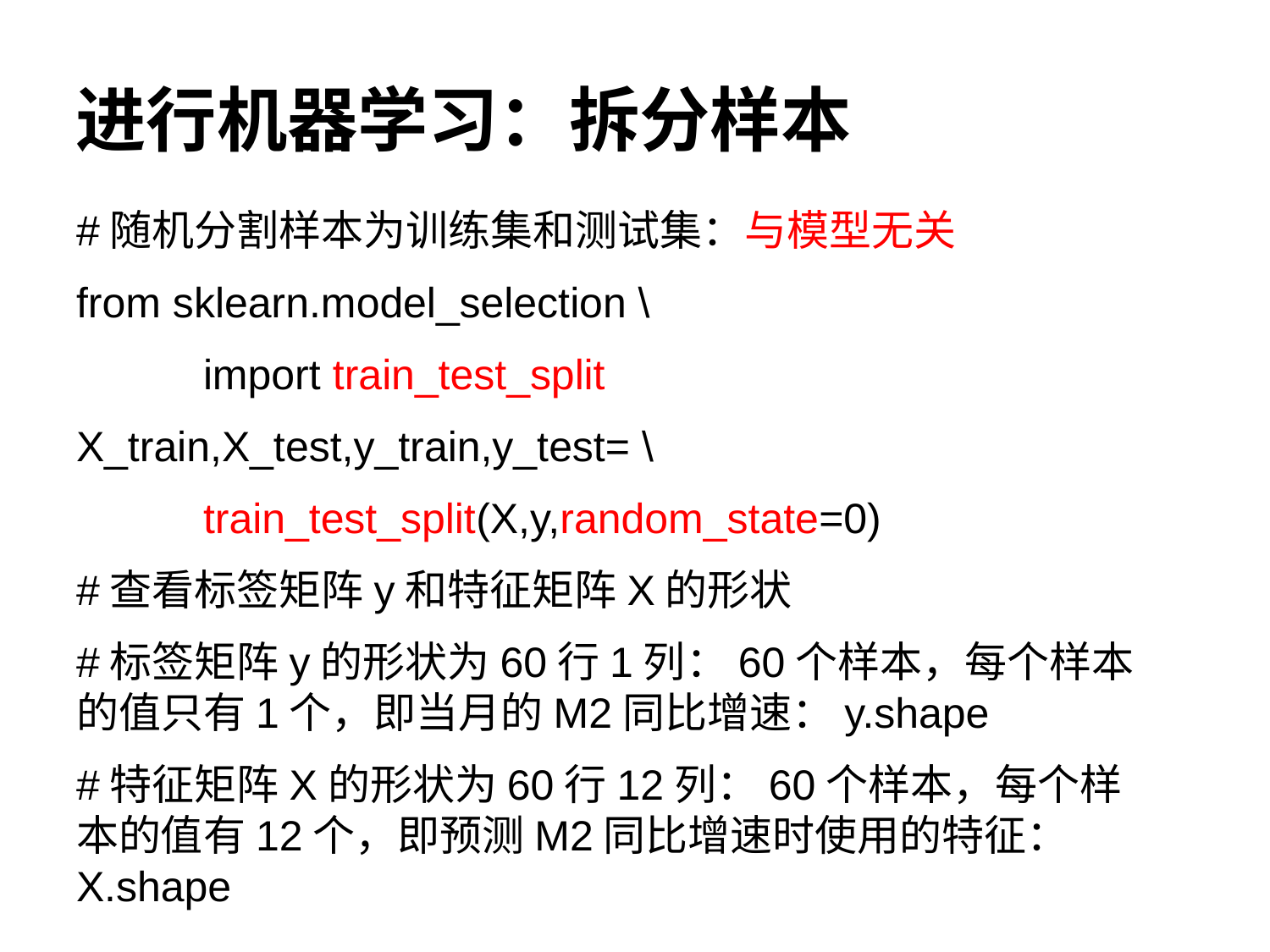

# 进行机器学习：拆分样本
#随机分割样本为训练集和测试集：与模型无关
from sklearn.model_selection \
	import train_test_split
X_train,X_test,y_train,y_test= \
	train_test_split(X,y,random_state=0)
#查看标签矩阵y和特征矩阵X的形状
#标签矩阵y的形状为60行1列：60个样本，每个样本的值只有1个，即当月的M2同比增速：y.shape
#特征矩阵X的形状为60行12列：60个样本，每个样本的值有12个，即预测M2同比增速时使用的特征：X.shape